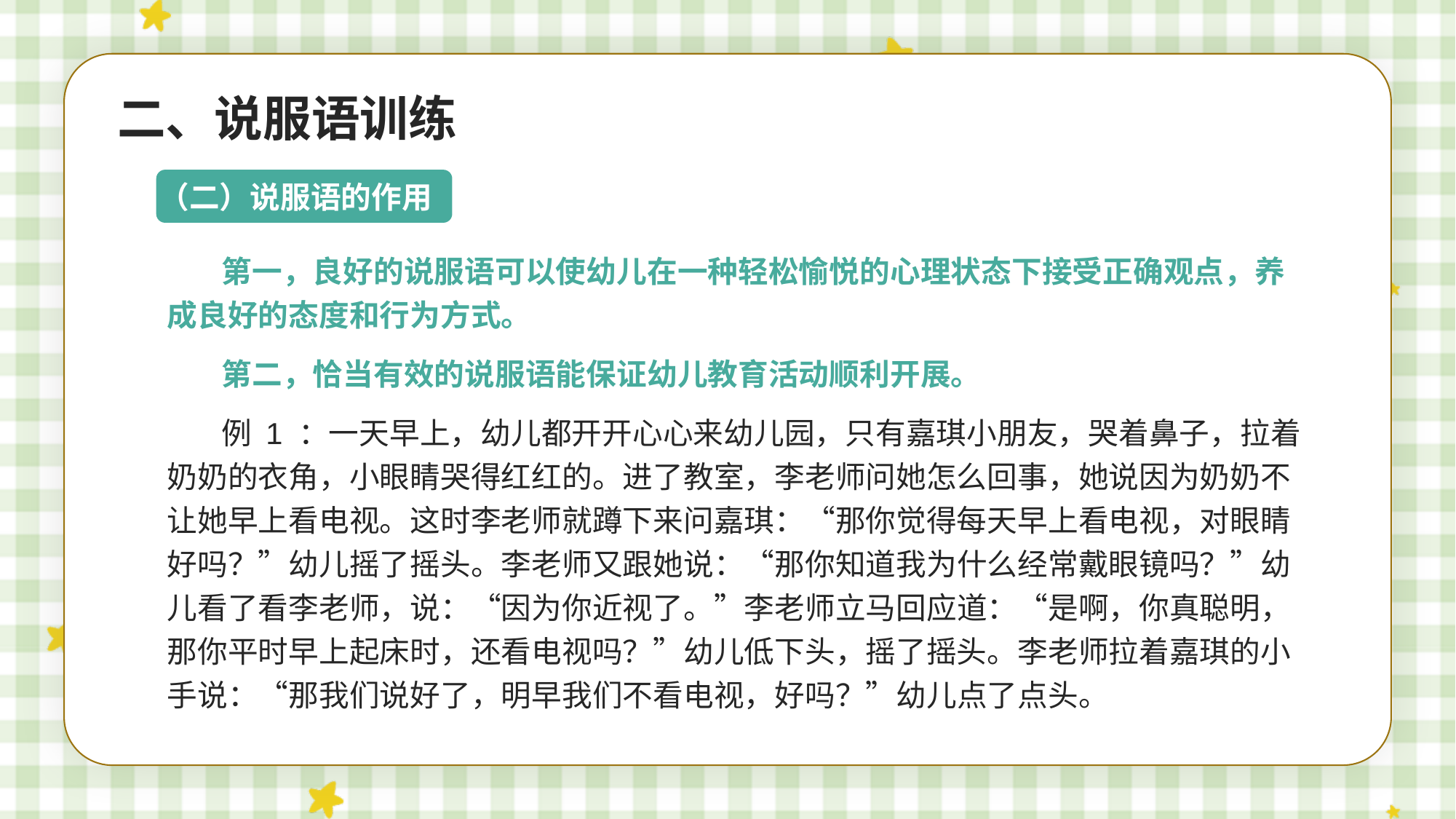

二、说服语训练
（二）说服语的作用
第一，良好的说服语可以使幼儿在一种轻松愉悦的心理状态下接受正确观点，养成良好的态度和行为方式。
第二，恰当有效的说服语能保证幼儿教育活动顺利开展。
例 1 ：一天早上，幼儿都开开心心来幼儿园，只有嘉琪小朋友，哭着鼻子，拉着奶奶的衣角，小眼睛哭得红红的。进了教室，李老师问她怎么回事，她说因为奶奶不让她早上看电视。这时李老师就蹲下来问嘉琪：“那你觉得每天早上看电视，对眼睛好吗？”幼儿摇了摇头。李老师又跟她说：“那你知道我为什么经常戴眼镜吗？”幼儿看了看李老师，说：“因为你近视了。”李老师立马回应道：“是啊，你真聪明，那你平时早上起床时，还看电视吗？”幼儿低下头，摇了摇头。李老师拉着嘉琪的小手说：“那我们说好了，明早我们不看电视，好吗？”幼儿点了点头。